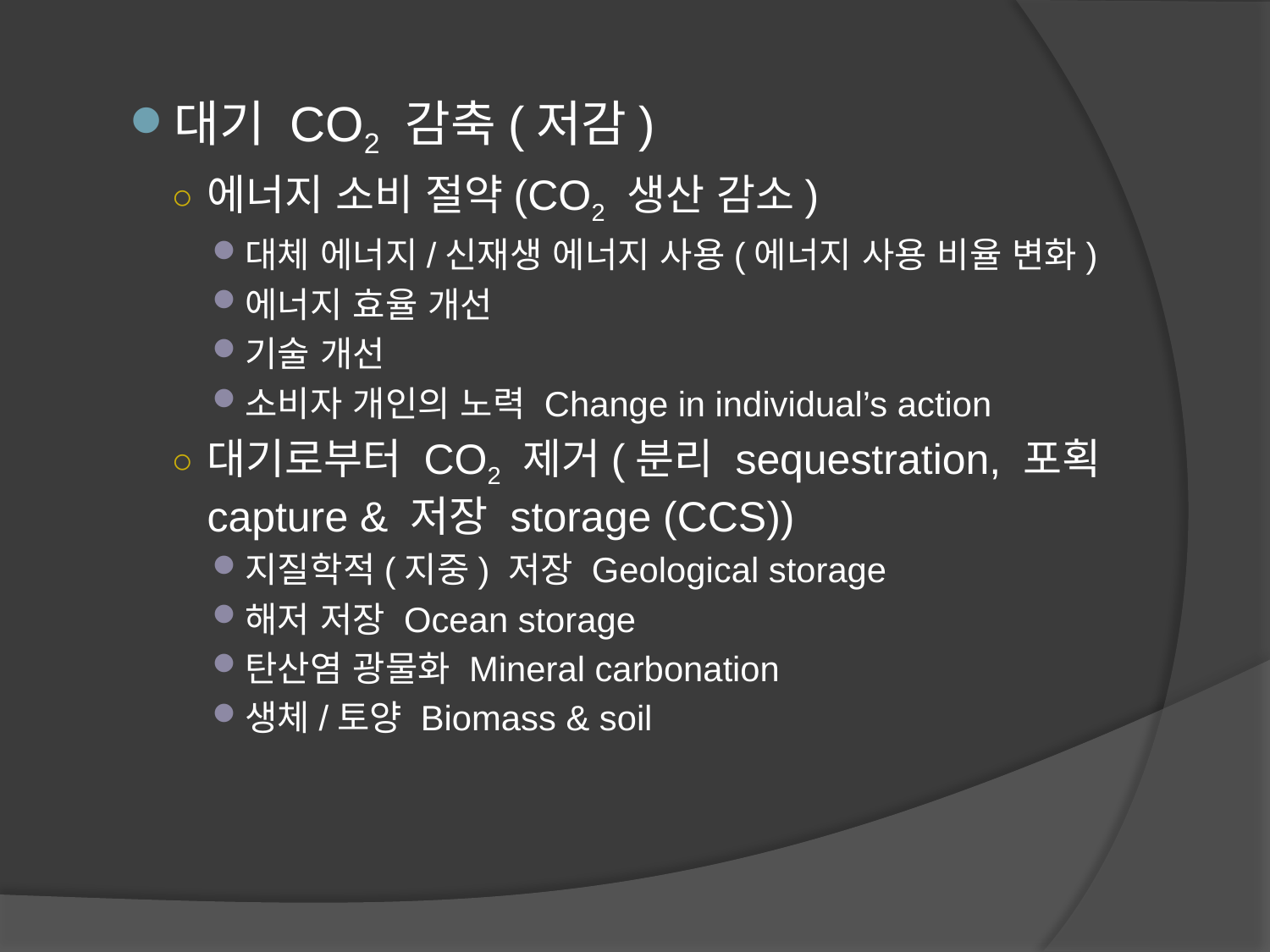

대기 CO2 감축(저감)
에너지 소비 절약(CO2 생산 감소)
대체 에너지/신재생 에너지 사용(에너지 사용 비율 변화)
에너지 효율 개선
기술 개선
소비자 개인의 노력 Change in individual’s action
대기로부터 CO2 제거(분리 sequestration, 포획 capture & 저장 storage (CCS))
지질학적(지중) 저장 Geological storage
해저 저장 Ocean storage
탄산염 광물화 Mineral carbonation
생체/토양 Biomass & soil